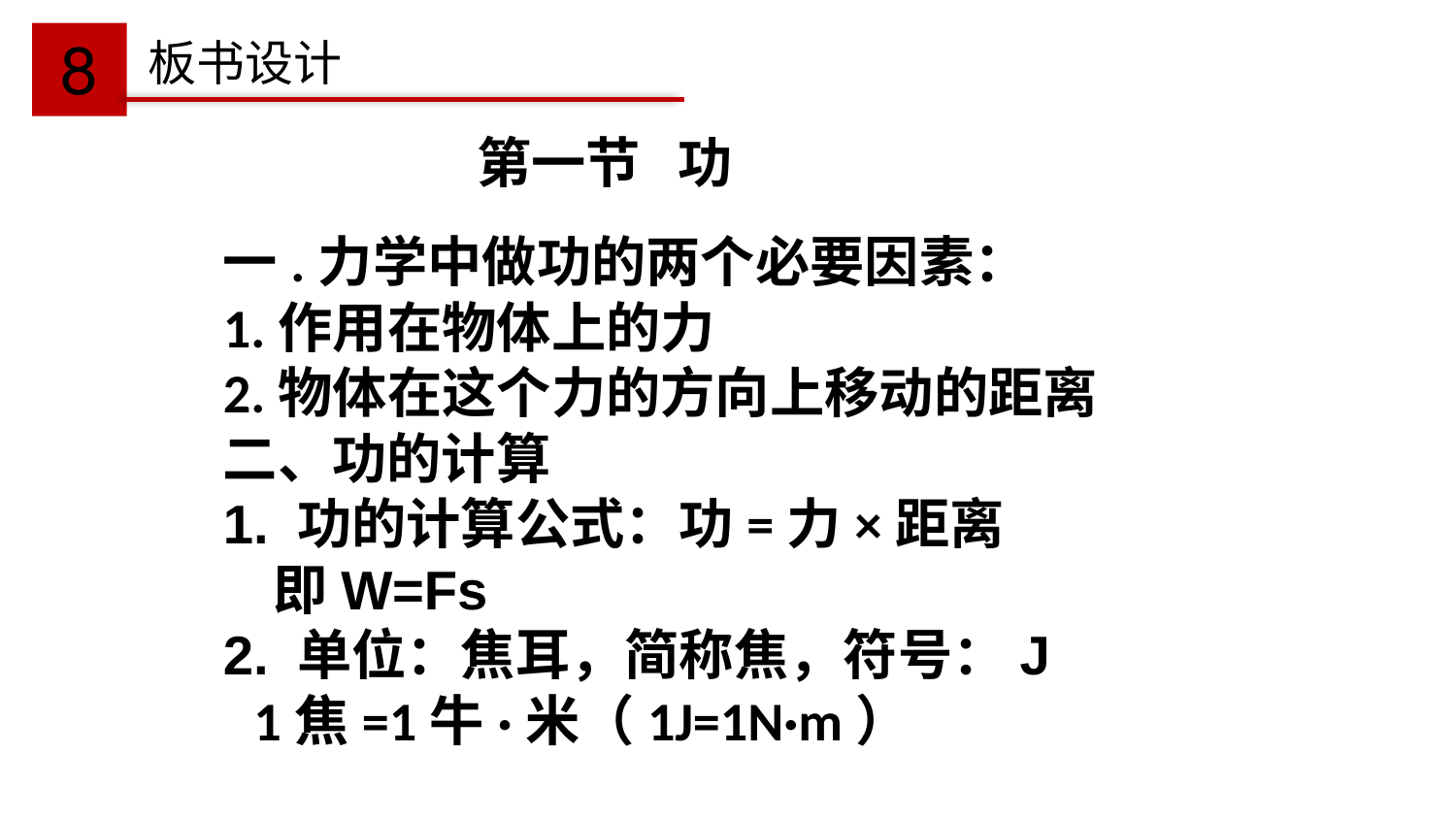

8
板书设计
第一节   功
一.力学中做功的两个必要因素：
1.作用在物体上的力
2.物体在这个力的方向上移动的距离
二、功的计算
1. 功的计算公式：功=力×距离
   即W=Fs
2. 单位：焦耳，简称焦，符号：J
  1焦=1牛·米（1J=1N·m）